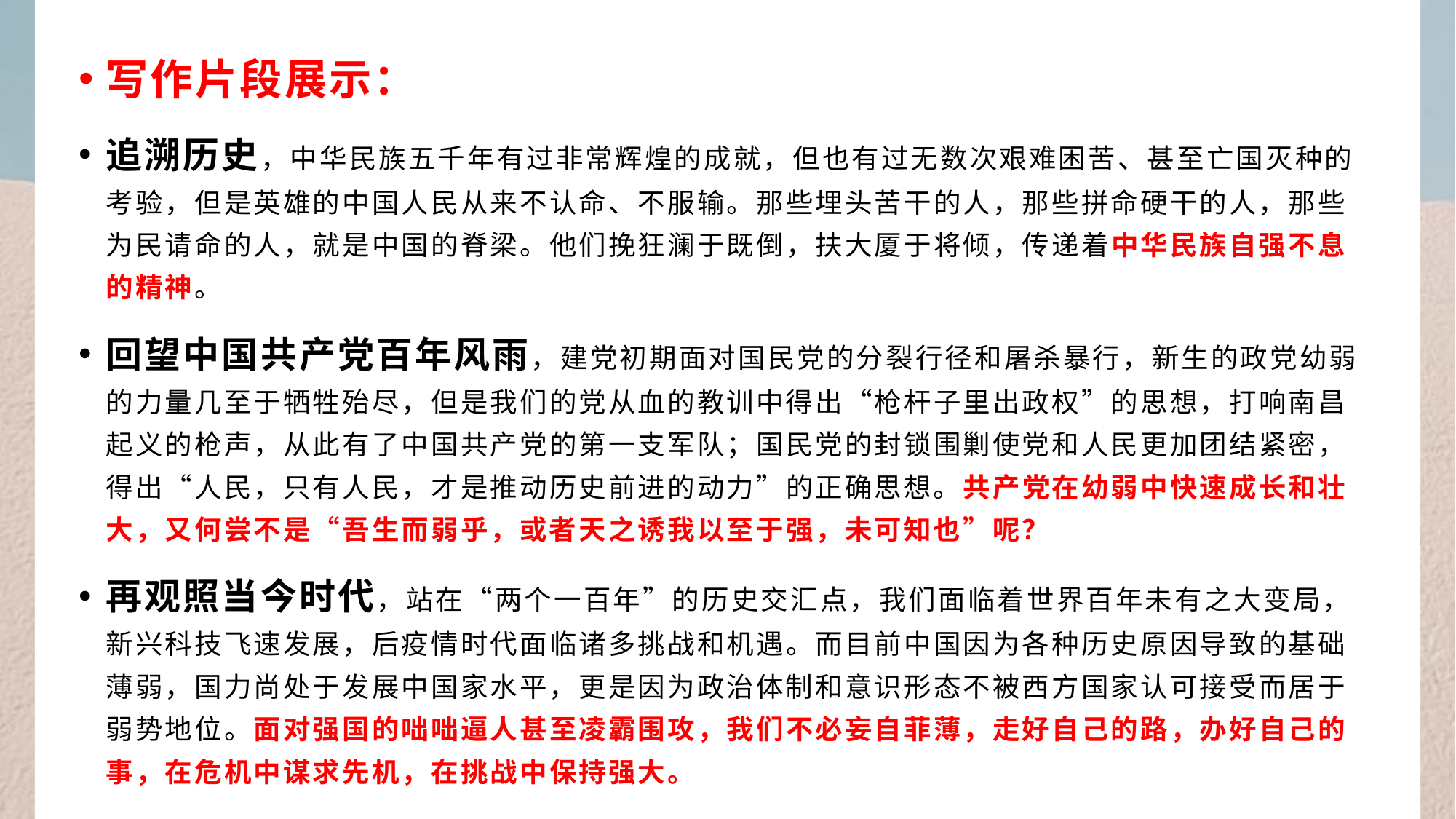

写作片段展示：
追溯历史，中华民族五千年有过非常辉煌的成就，但也有过无数次艰难困苦、甚至亡国灭种的考验，但是英雄的中国人民从来不认命、不服输。那些埋头苦干的人，那些拼命硬干的人，那些为民请命的人，就是中国的脊梁。他们挽狂澜于既倒，扶大厦于将倾，传递着中华民族自强不息的精神。
回望中国共产党百年风雨，建党初期面对国民党的分裂行径和屠杀暴行，新生的政党幼弱的力量几至于牺牲殆尽，但是我们的党从血的教训中得出“枪杆子里出政权”的思想，打响南昌起义的枪声，从此有了中国共产党的第一支军队；国民党的封锁围剿使党和人民更加团结紧密，得出“人民，只有人民，才是推动历史前进的动力”的正确思想。共产党在幼弱中快速成长和壮大，又何尝不是“吾生而弱乎，或者天之诱我以至于强，未可知也”呢？
再观照当今时代，站在“两个一百年”的历史交汇点，我们面临着世界百年未有之大变局，新兴科技飞速发展，后疫情时代面临诸多挑战和机遇。而目前中国因为各种历史原因导致的基础薄弱，国力尚处于发展中国家水平，更是因为政治体制和意识形态不被西方国家认可接受而居于弱势地位。面对强国的咄咄逼人甚至凌霸围攻，我们不必妄自菲薄，走好自己的路，办好自己的事，在危机中谋求先机，在挑战中保持强大。